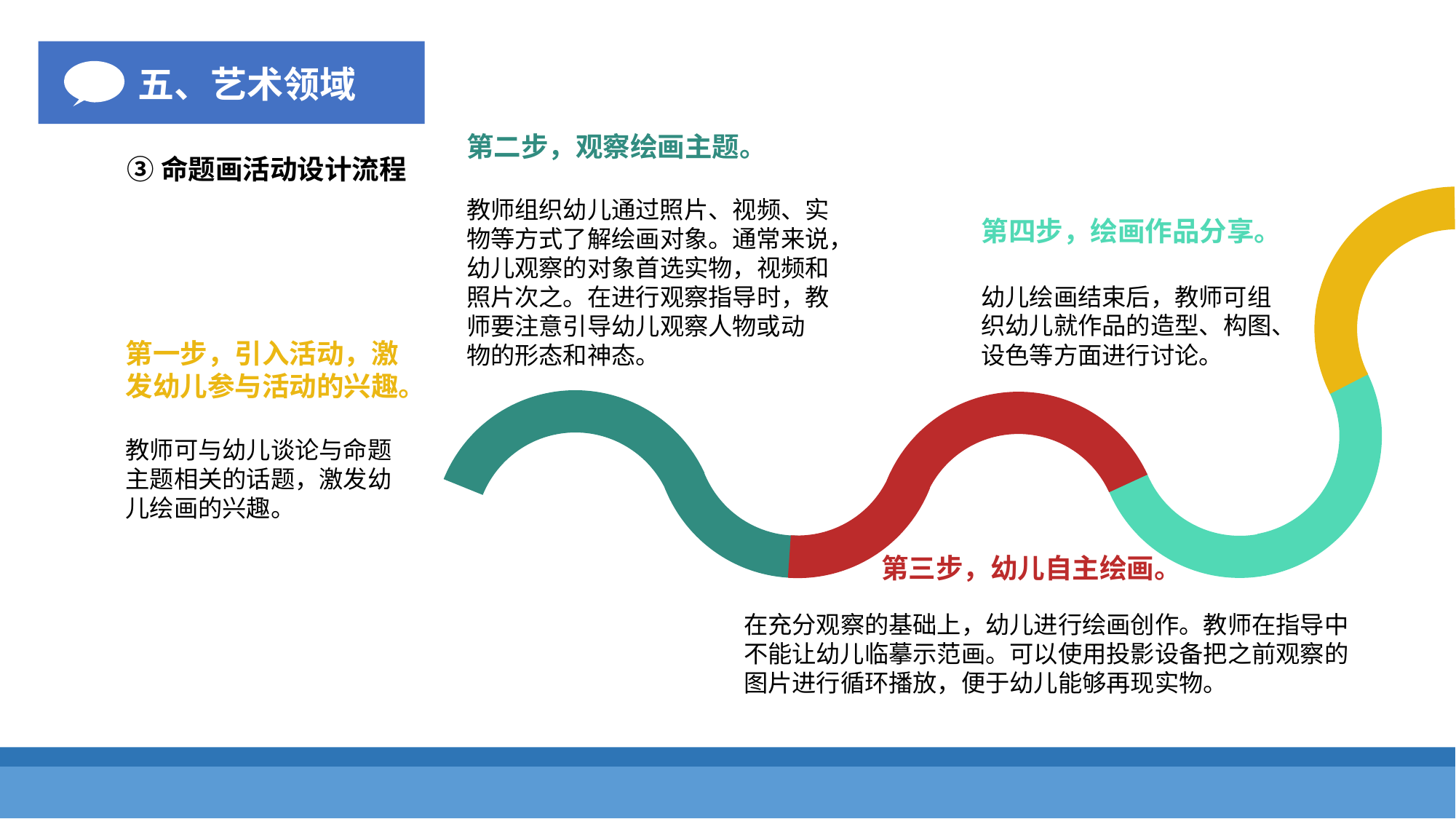

五、艺术领域

第二步，观察绘画主题。
③命题画活动设计流程

教师组织幼儿通过照片、视频、实物等方式了解绘画对象。通常来说，
幼儿观察的对象首选实物，视频和照片次之。在进行观察指导时，教师要注意引导幼儿观察人物或动
物的形态和神态。
第四步，绘画作品分享。
幼儿绘画结束后，教师可组织幼儿就作品的造型、构图、设色等方面进行讨论。

第一步，引入活动，激发幼儿参与活动的兴趣。

教师可与幼儿谈论与命题主题相关的话题，激发幼儿绘画的兴趣。
第三步，幼儿自主绘画。
在充分观察的基础上，幼儿进行绘画创作。教师在指导中不能让幼儿临摹示范画。可以使用投影设备把之前观察的图片进行循环播放，便于幼儿能够再现实物。